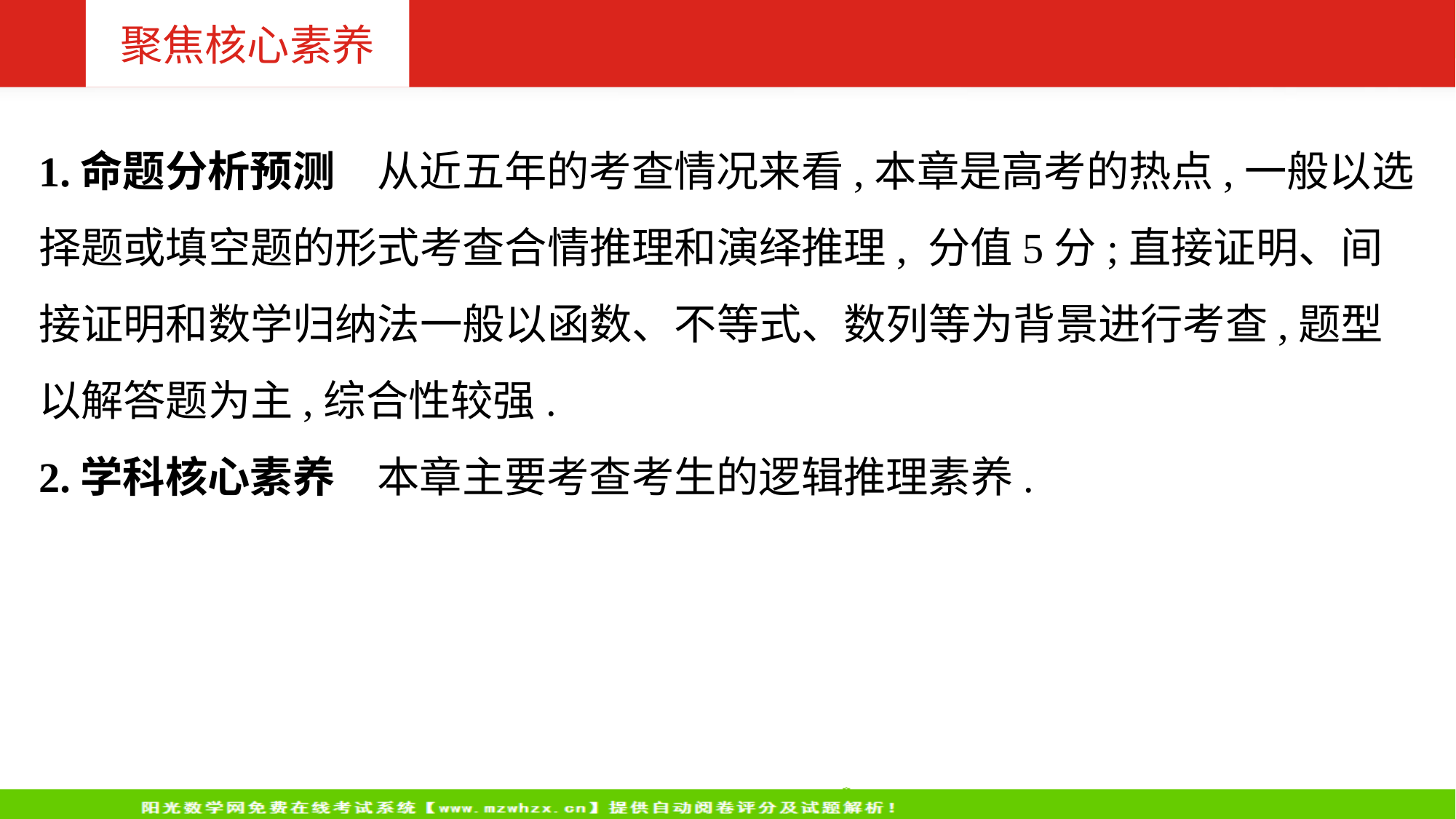

聚焦核心素养
1.命题分析预测　从近五年的考查情况来看,本章是高考的热点,一般以选择题或填空题的形式考查合情推理和演绎推理, 分值5分;直接证明、间接证明和数学归纳法一般以函数、不等式、数列等为背景进行考查,题型以解答题为主,综合性较强.
2.学科核心素养　本章主要考查考生的逻辑推理素养.